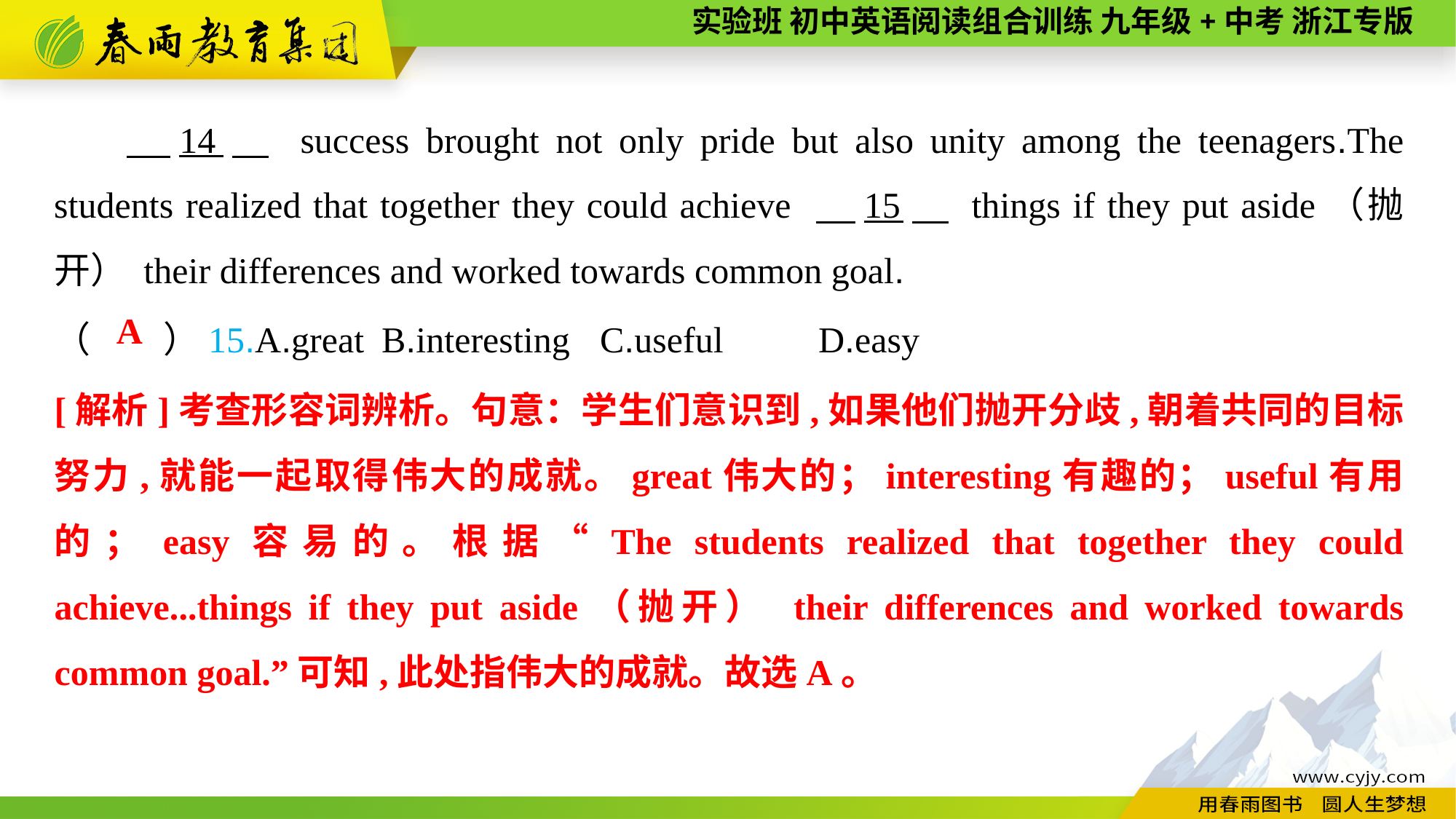

14　 success brought not only pride but also unity among the teenagers.The students realized that together they could achieve 　15　 things if they put aside（抛开） their differences and worked towards common goal.
（　　）15.A.great	B.interesting	C.useful	D.easy
A
[解析]考查形容词辨析。句意：学生们意识到,如果他们抛开分歧,朝着共同的目标努力,就能一起取得伟大的成就。great伟大的；interesting有趣的；useful有用的；easy容易的。根据“The students realized that together they could achieve...things if they put aside（抛开） their differences and worked towards common goal.”可知,此处指伟大的成就。故选A。